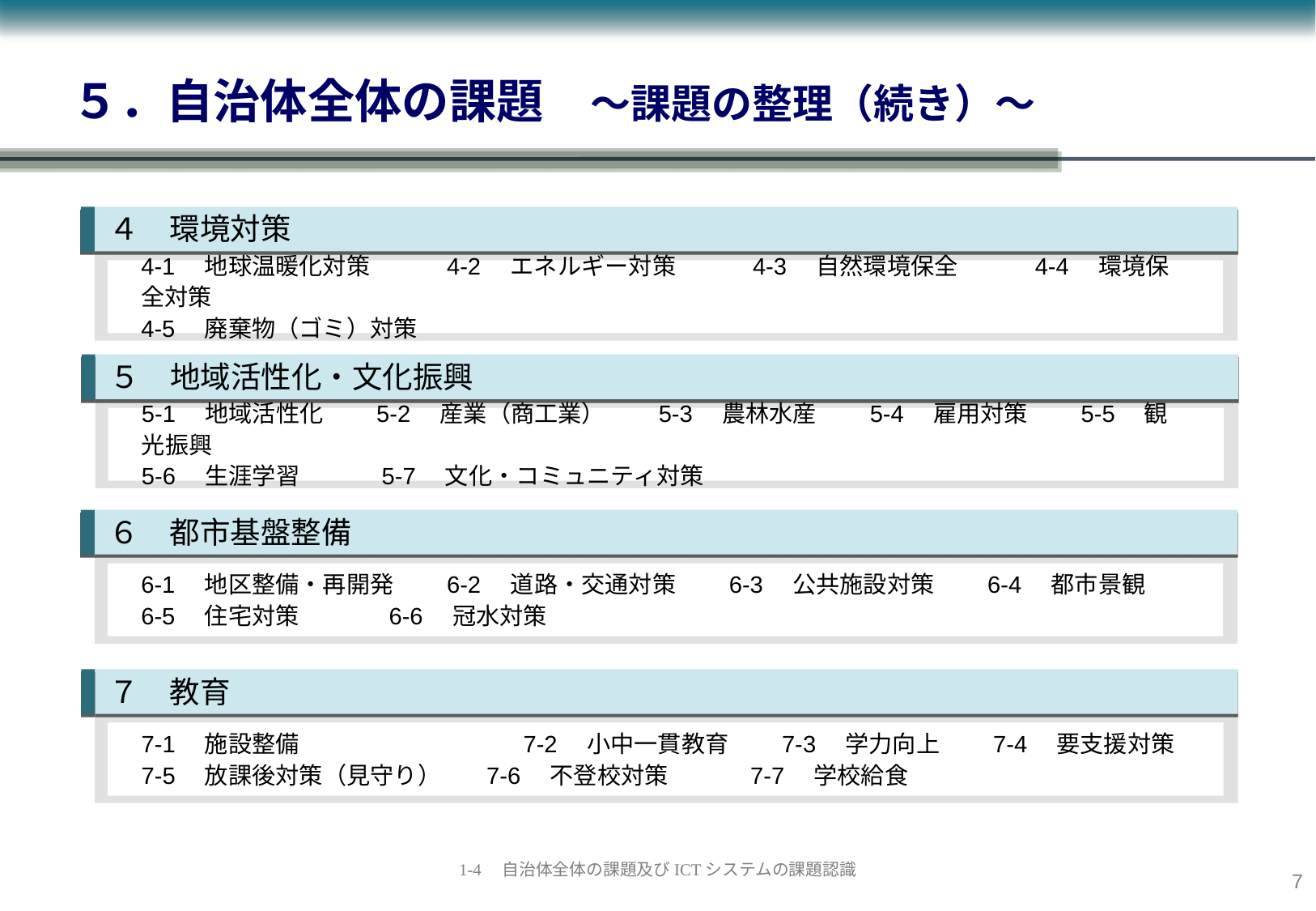

# ５．自治体全体の課題　～課題の整理（続き）～

４　環境対策

4-1　地球温暖化対策　　　4-2　エネルギー対策　　　4-3　自然環境保全　　　4-4　環境保全対策
4-5　廃棄物（ゴミ）対策

５　地域活性化・文化振興

5-1　地域活性化　　5-2　産業（商工業）　　5-3　農林水産　　5-4　雇用対策　　5-5　観光振興
5-6　生涯学習　　　 5-7　文化・コミュニティ対策

６　都市基盤整備

6-1　地区整備・再開発　　6-2　道路・交通対策　　6-3　公共施設対策　　6-4　都市景観
6-5　住宅対策                6-6　冠水対策

７　教育

7-1　施設整備　　　　　　　　　 7-2　小中一貫教育　　7-3　学力向上　　7-4　要支援対策
7-5　放課後対策（見守り）　   7-6　不登校対策　　　 7-7　学校給食
7
1-4　自治体全体の課題及びICTシステムの課題認識